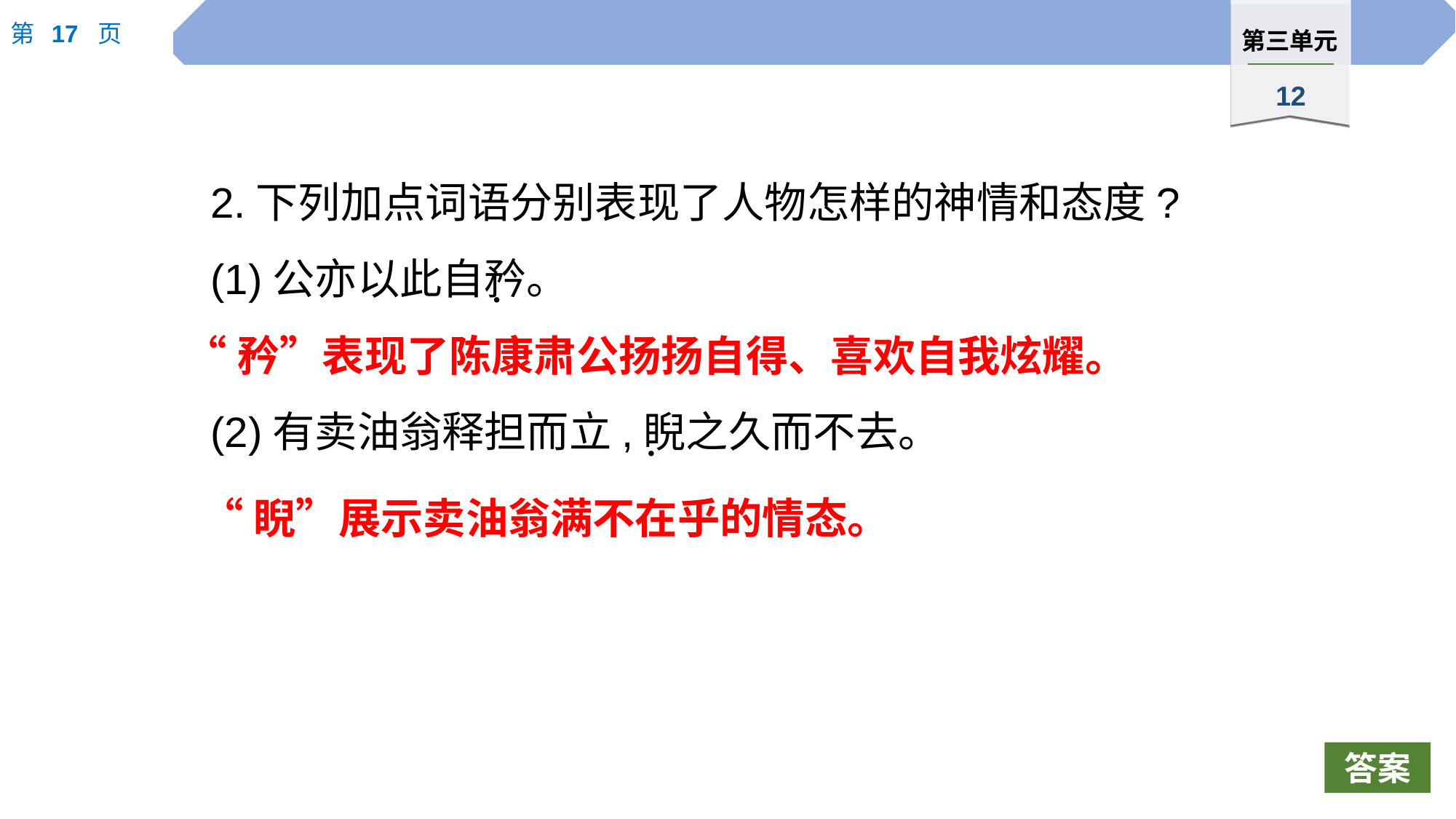

2.下列加点词语分别表现了人物怎样的神情和态度?
(1)公亦以此自矜。

(2)有卖油翁释担而立,睨之久而不去。

 ·
“矜”表现了陈康肃公扬扬自得、喜欢自我炫耀。
 ·
“睨”展示卖油翁满不在乎的情态。
答案